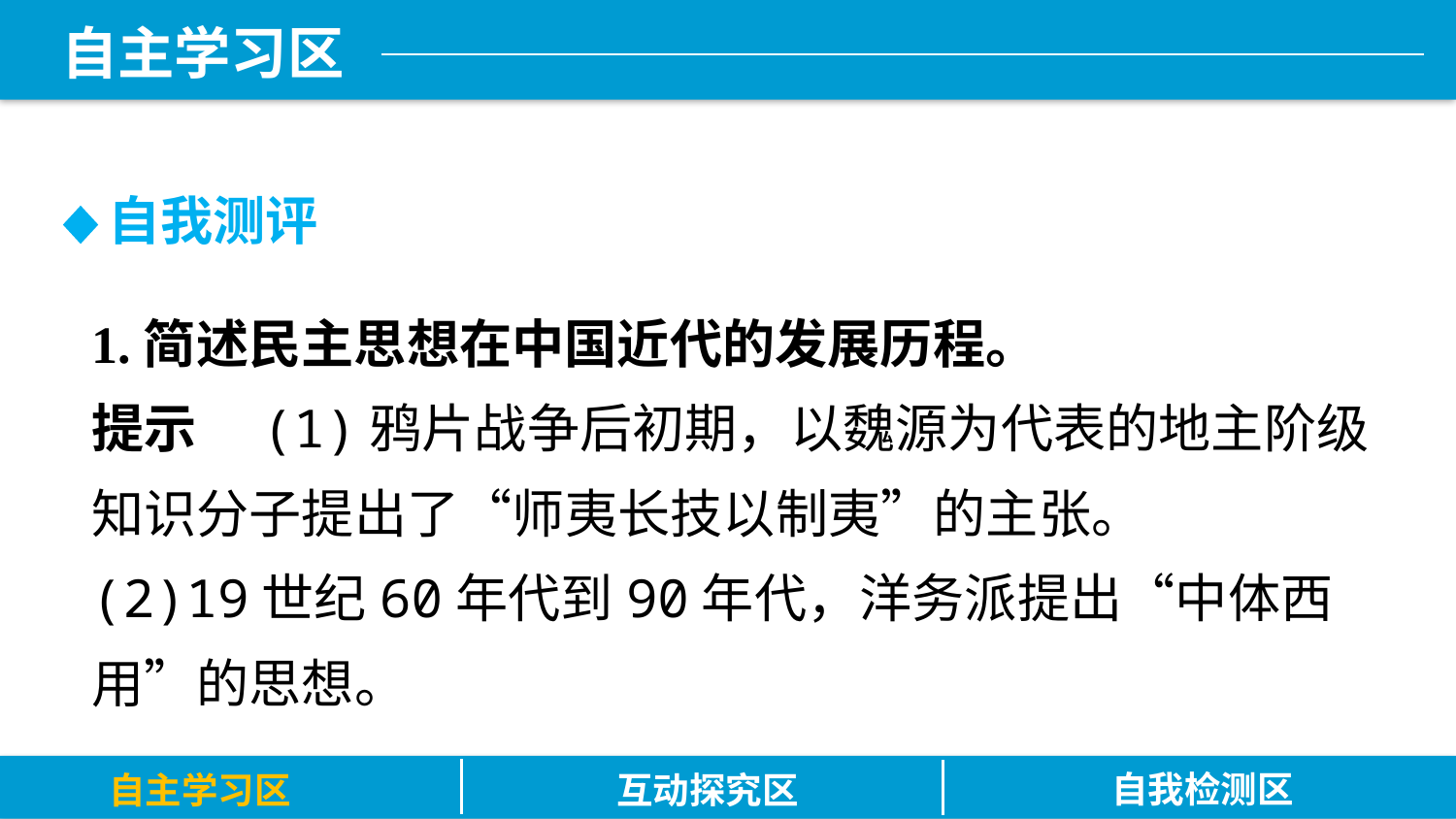

自我测评

1.简述民主思想在中国近代的发展历程。
提示　(1)鸦片战争后初期，以魏源为代表的地主阶级知识分子提出了“师夷长技以制夷”的主张。
(2)19世纪60年代到90年代，洋务派提出“中体西用”的思想。
自我检测区
自主学习区
互动探究区